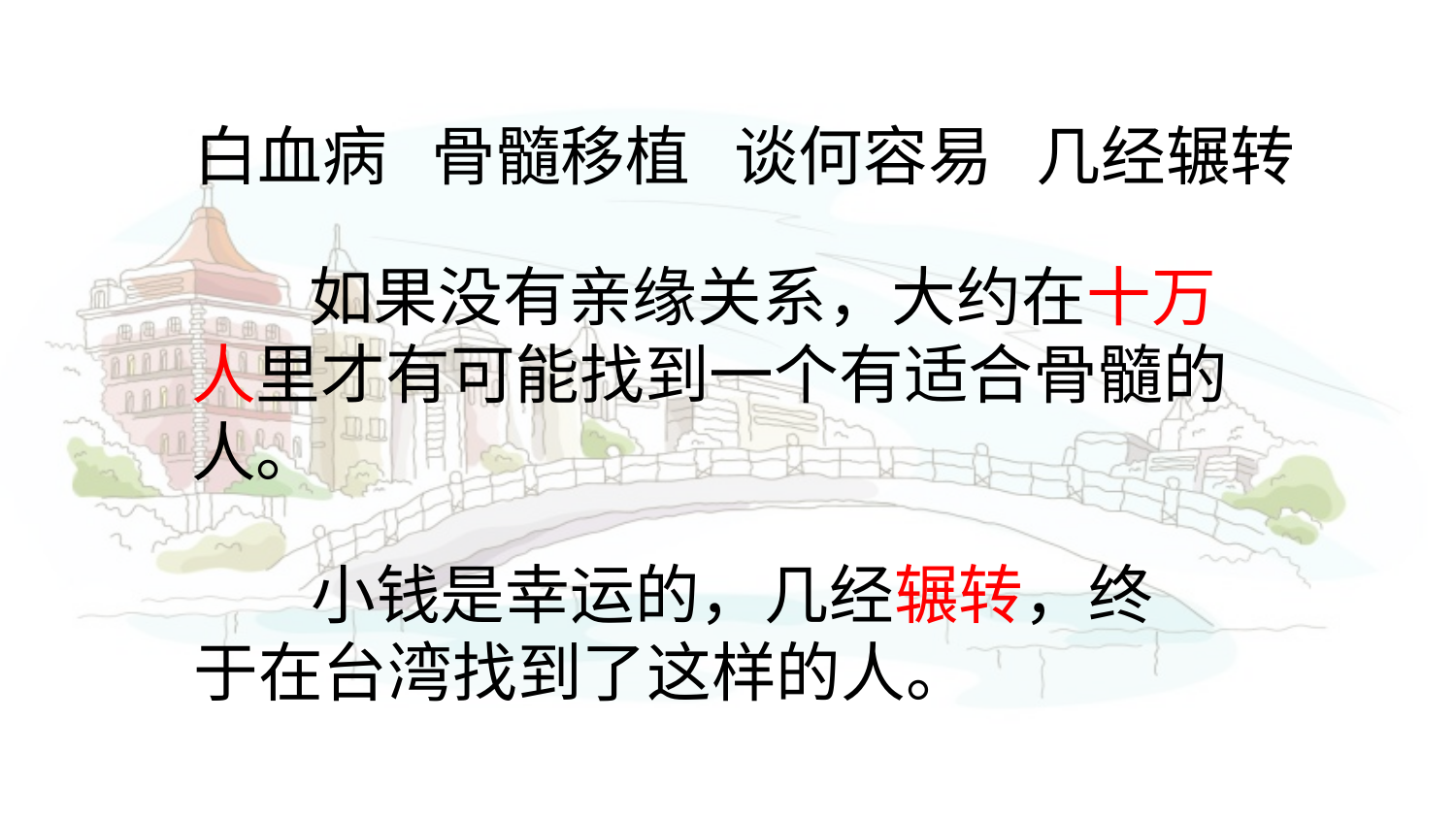

白血病   骨髓移植   谈何容易   几经辗转
       如果没有亲缘关系，大约在十万人里才有可能找到一个有适合骨髓的人。
       小钱是幸运的，几经辗转，终于在台湾找到了这样的人。